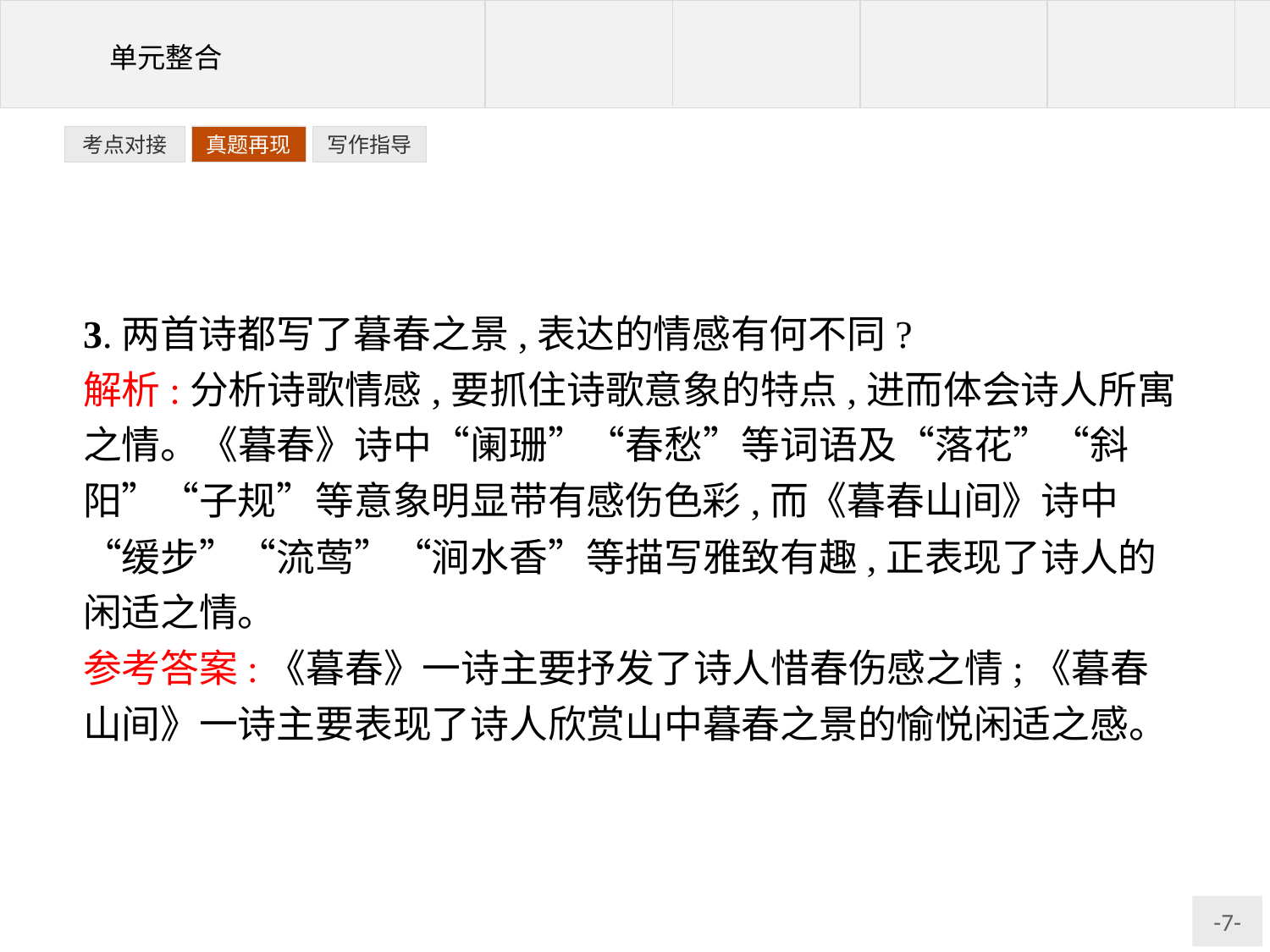

写作指导
考点对接
真题再现
3.两首诗都写了暮春之景,表达的情感有何不同?
解析:分析诗歌情感,要抓住诗歌意象的特点,进而体会诗人所寓之情。《暮春》诗中“阑珊”“春愁”等词语及“落花”“斜阳”“子规”等意象明显带有感伤色彩,而《暮春山间》诗中“缓步”“流莺”“涧水香”等描写雅致有趣,正表现了诗人的闲适之情。
参考答案:《暮春》一诗主要抒发了诗人惜春伤感之情;《暮春山间》一诗主要表现了诗人欣赏山中暮春之景的愉悦闲适之感。